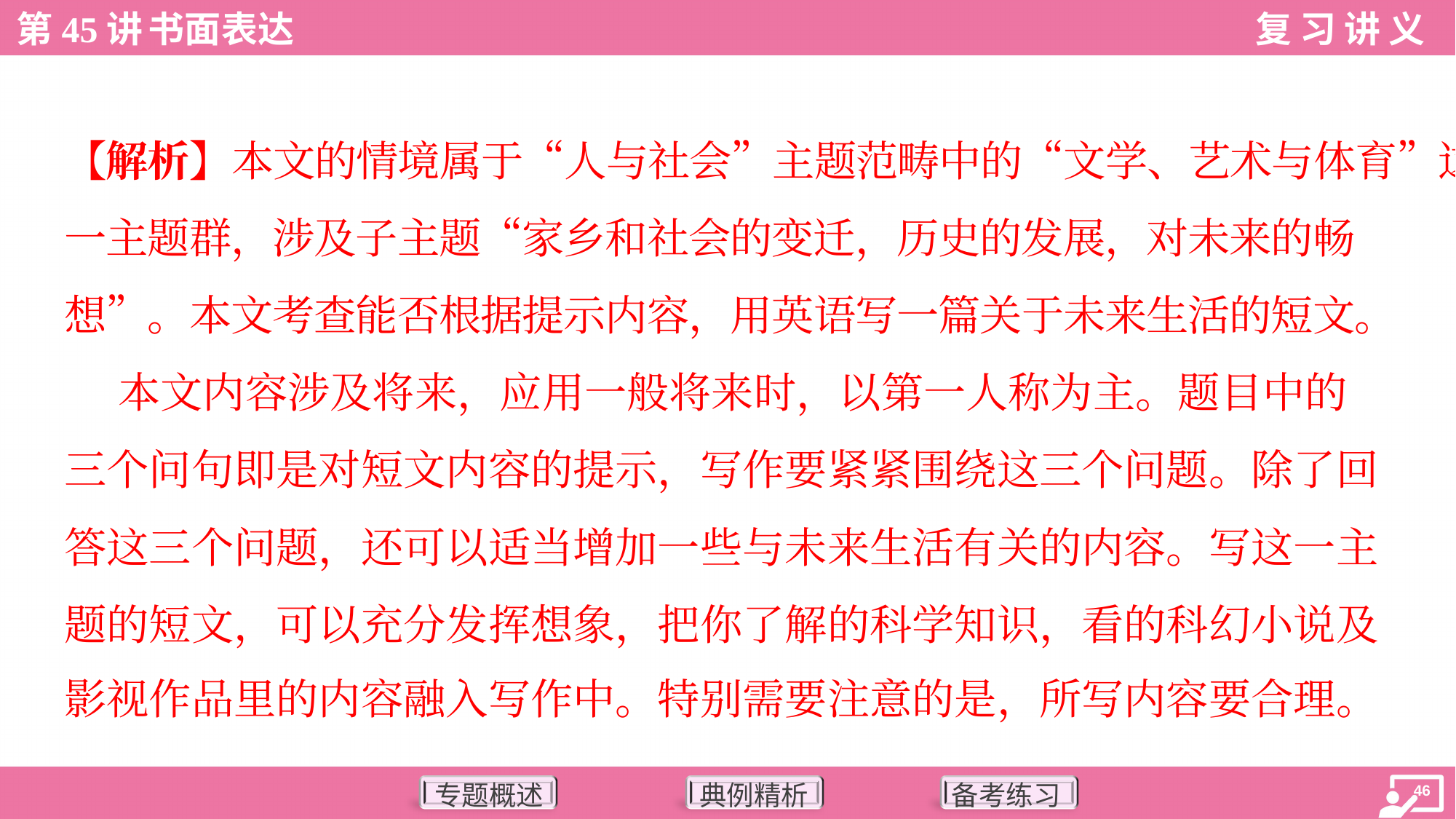

【解析】本文的情境属于“人与社会”主题范畴中的“文学、艺术与体育”这
一主题群，涉及子主题“家乡和社会的变迁，历史的发展，对未来的畅
想”。本文考查能否根据提示内容，用英语写一篇关于未来生活的短文。
    本文内容涉及将来，应用一般将来时，以第一人称为主。题目中的
三个问句即是对短文内容的提示，写作要紧紧围绕这三个问题。除了回
答这三个问题，还可以适当增加一些与未来生活有关的内容。写这一主
题的短文，可以充分发挥想象，把你了解的科学知识，看的科幻小说及
影视作品里的内容融入写作中。特别需要注意的是，所写内容要合理。